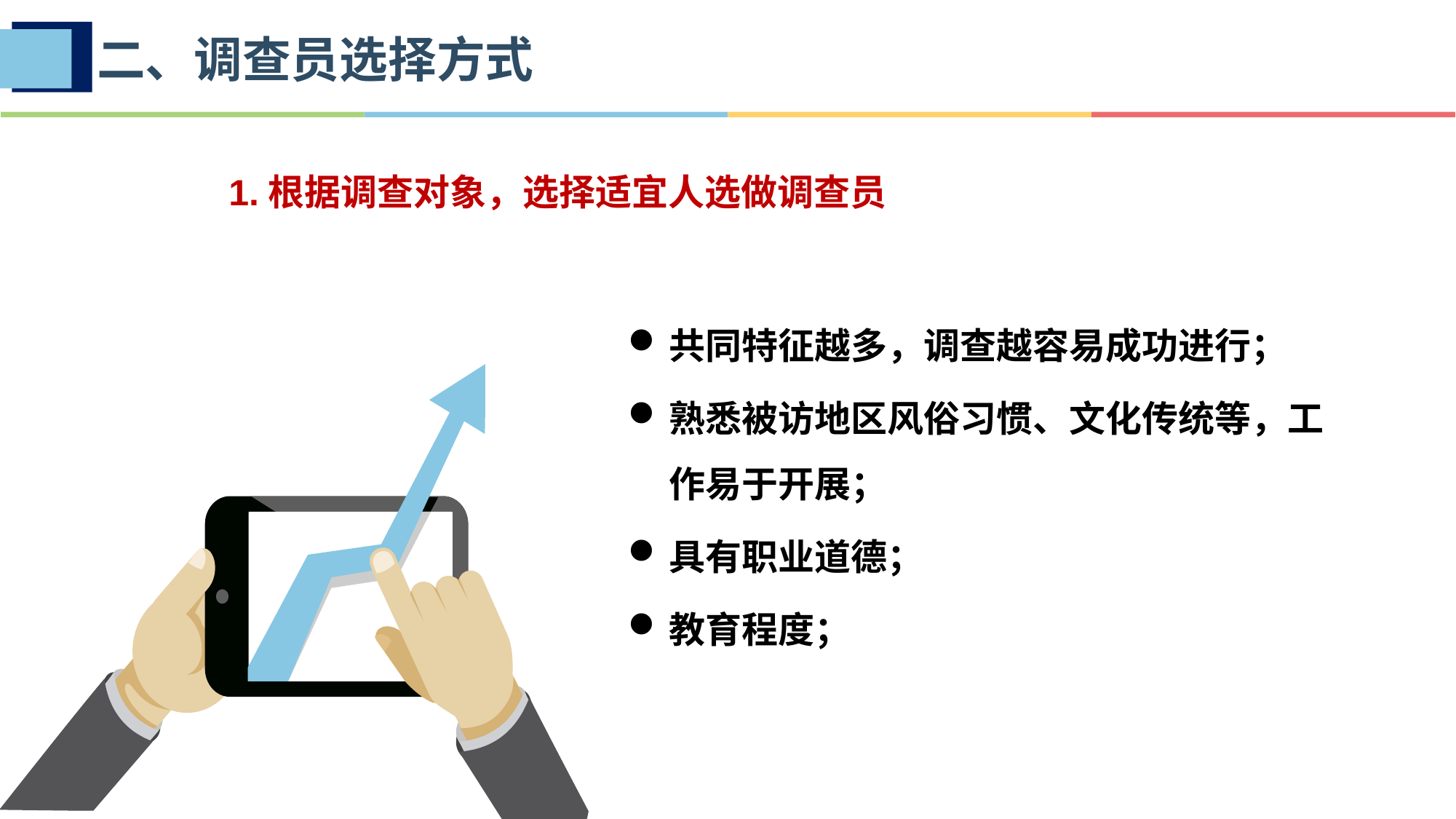

二、调查员选择方式

1.根据调查对象，选择适宜人选做调查员
共同特征越多，调查越容易成功进行；
熟悉被访地区风俗习惯、文化传统等，工作易于开展；
具有职业道德；
教育程度；

z